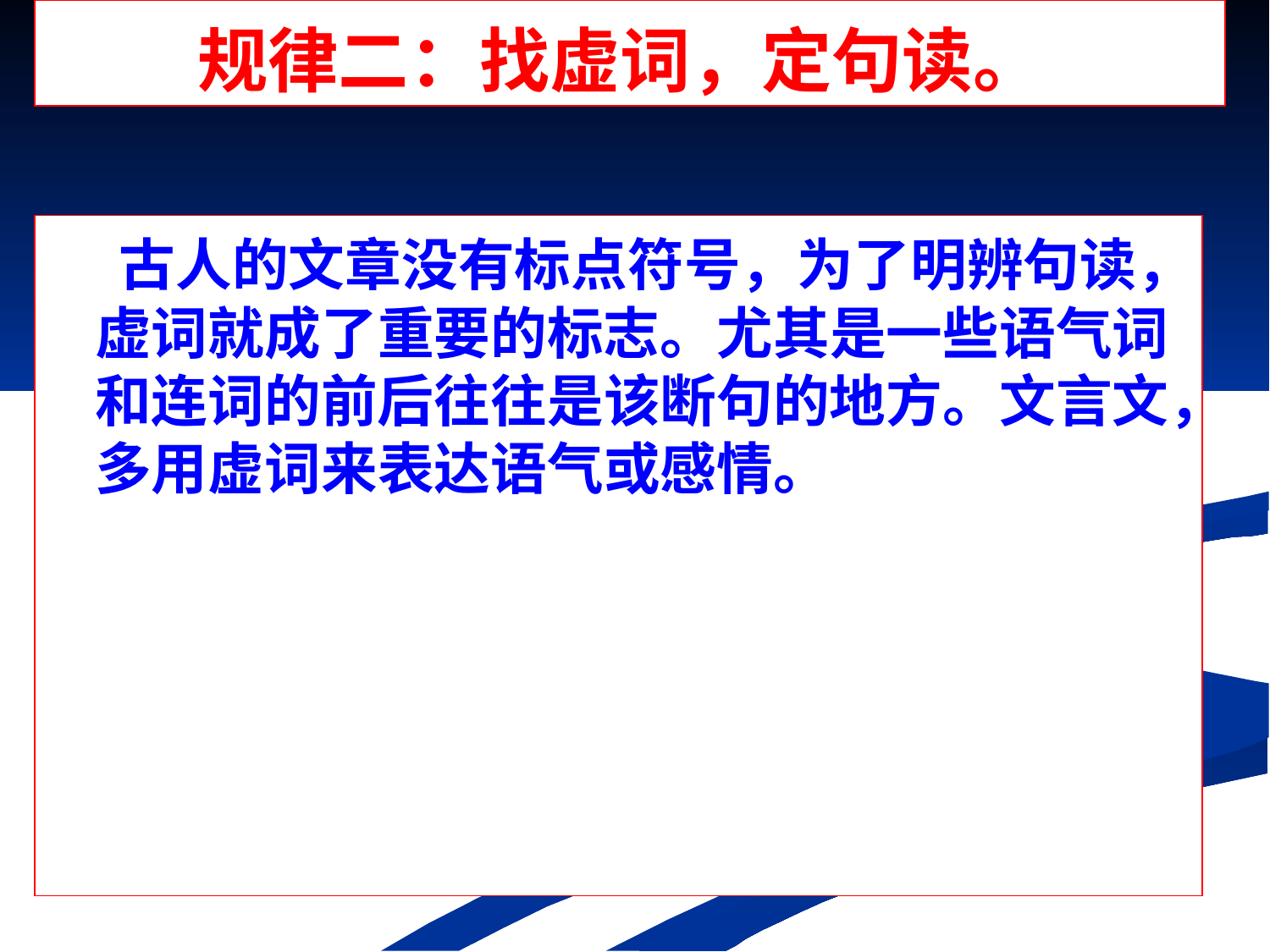

# 规律二：找虚词，定句读。
    古人的文章没有标点符号，为了明辨句读，虚词就成了重要的标志。尤其是一些语气词和连词的前后往往是该断句的地方。文言文，多用虚词来表达语气或感情。